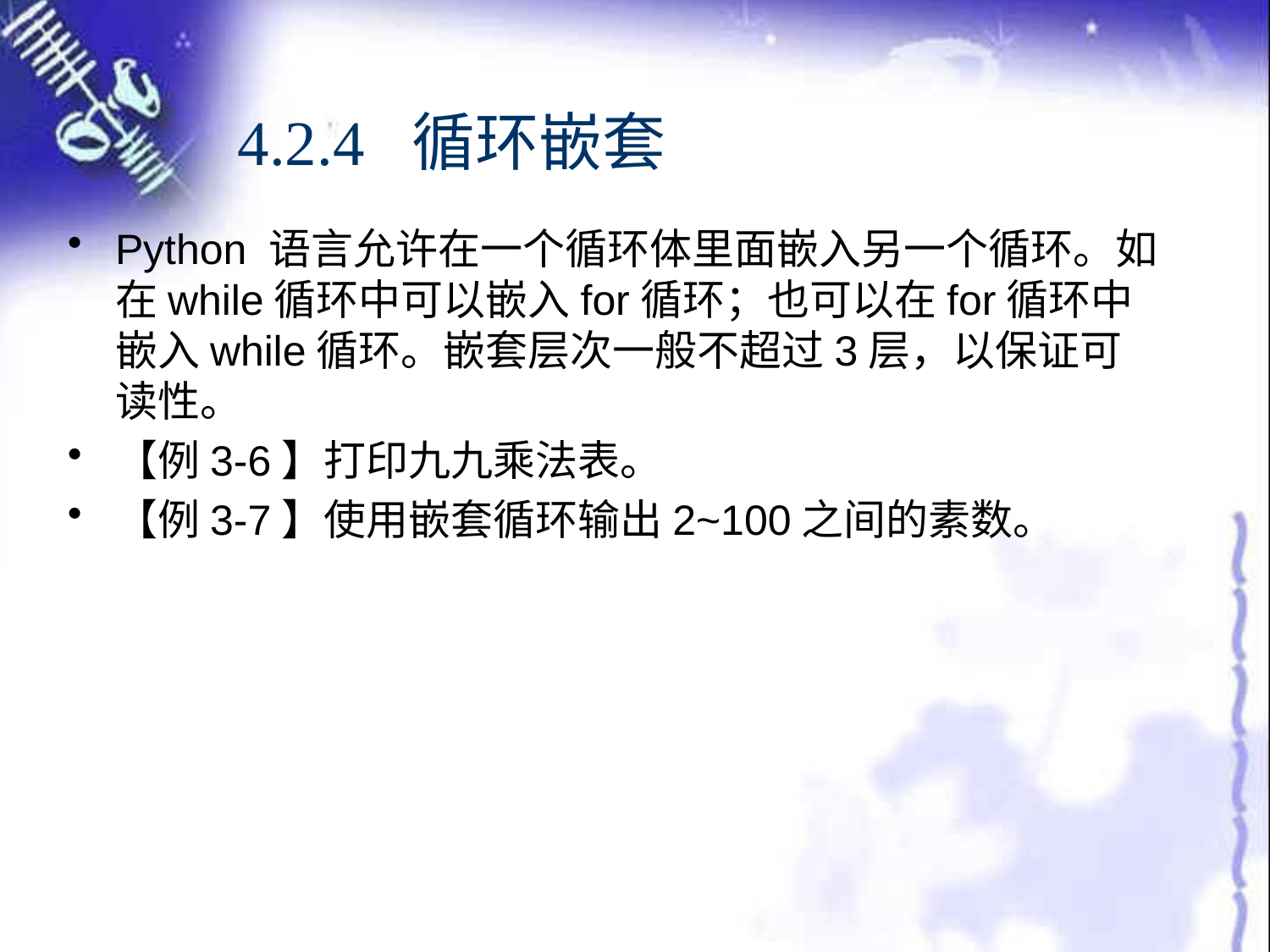

# 4.2.4  循环嵌套
Python 语言允许在一个循环体里面嵌入另一个循环。如在while循环中可以嵌入for循环；也可以在for循环中嵌入while循环。嵌套层次一般不超过3层，以保证可读性。
【例3-6】打印九九乘法表。
【例3-7】使用嵌套循环输出2~100之间的素数。